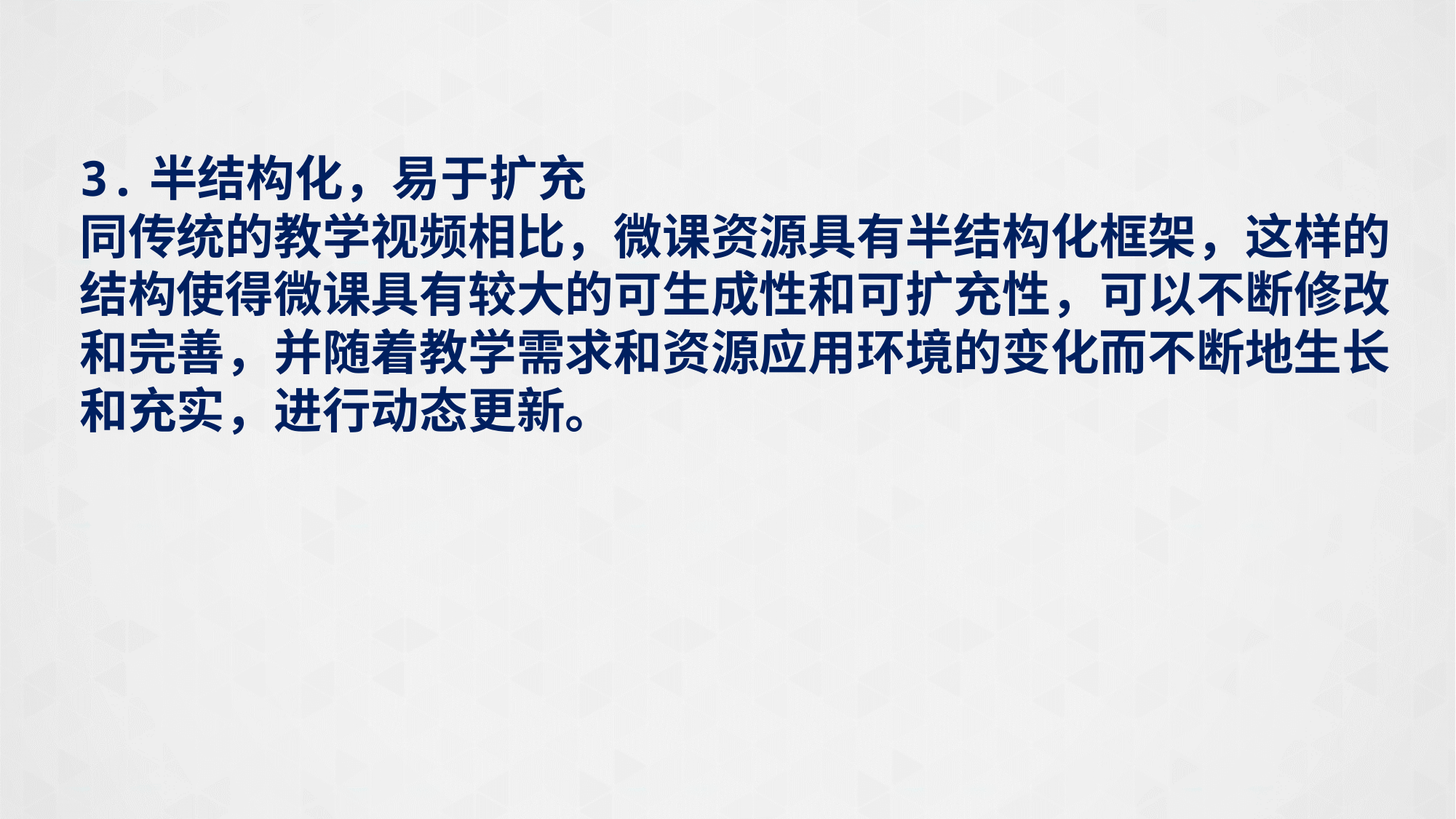

3.半结构化，易于扩充
同传统的教学视频相比，微课资源具有半结构化框架，这样的结构使得微课具有较大的可生成性和可扩充性，可以不断修改和完善，并随着教学需求和资源应用环境的变化而不断地生长和充实，进行动态更新。